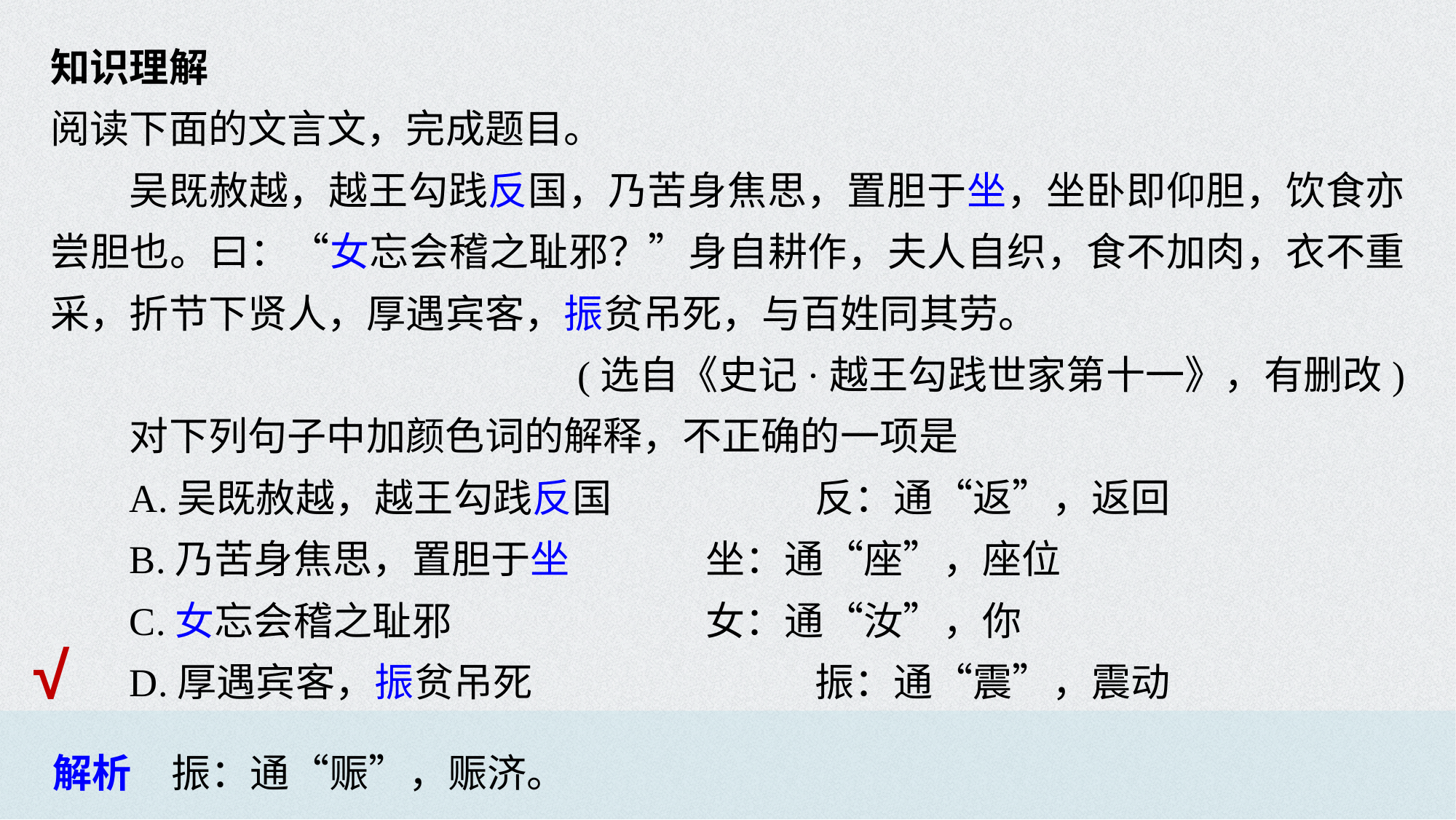

知识理解
阅读下面的文言文，完成题目。
吴既赦越，越王勾践反国，乃苦身焦思，置胆于坐，坐卧即仰胆，饮食亦尝胆也。曰：“女忘会稽之耻邪？”身自耕作，夫人自织，食不加肉，衣不重采，折节下贤人，厚遇宾客，振贫吊死，与百姓同其劳。
(选自《史记·越王勾践世家第十一》，有删改)
对下列句子中加颜色词的解释，不正确的一项是
A.吴既赦越，越王勾践反国　　　　	反：通“返”，返回
B.乃苦身焦思，置胆于坐  		坐：通“座”，座位
C.女忘会稽之耻邪  			女：通“汝”，你
D.厚遇宾客，振贫吊死  			振：通“震”，震动
√
解析　振：通“赈”，赈济。